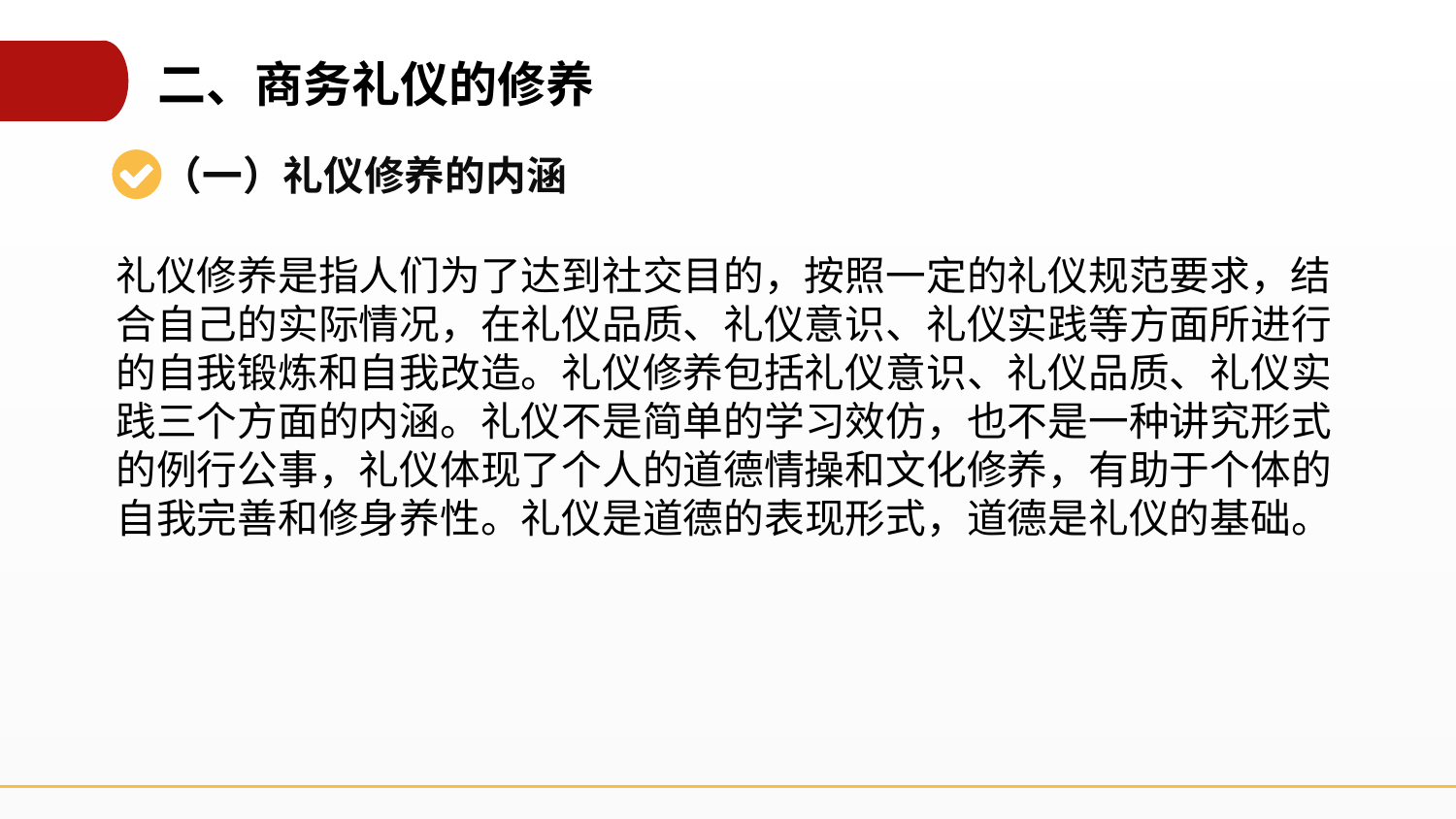

二、商务礼仪的修养

（一）礼仪修养的内涵
礼仪修养是指人们为了达到社交目的，按照一定的礼仪规范要求，结合自己的实际情况，在礼仪品质、礼仪意识、礼仪实践等方面所进行的自我锻炼和自我改造。礼仪修养包括礼仪意识、礼仪品质、礼仪实践三个方面的内涵。礼仪不是简单的学习效仿，也不是一种讲究形式的例行公事，礼仪体现了个人的道德情操和文化修养，有助于个体的自我完善和修身养性。礼仪是道德的表现形式，道德是礼仪的基础。